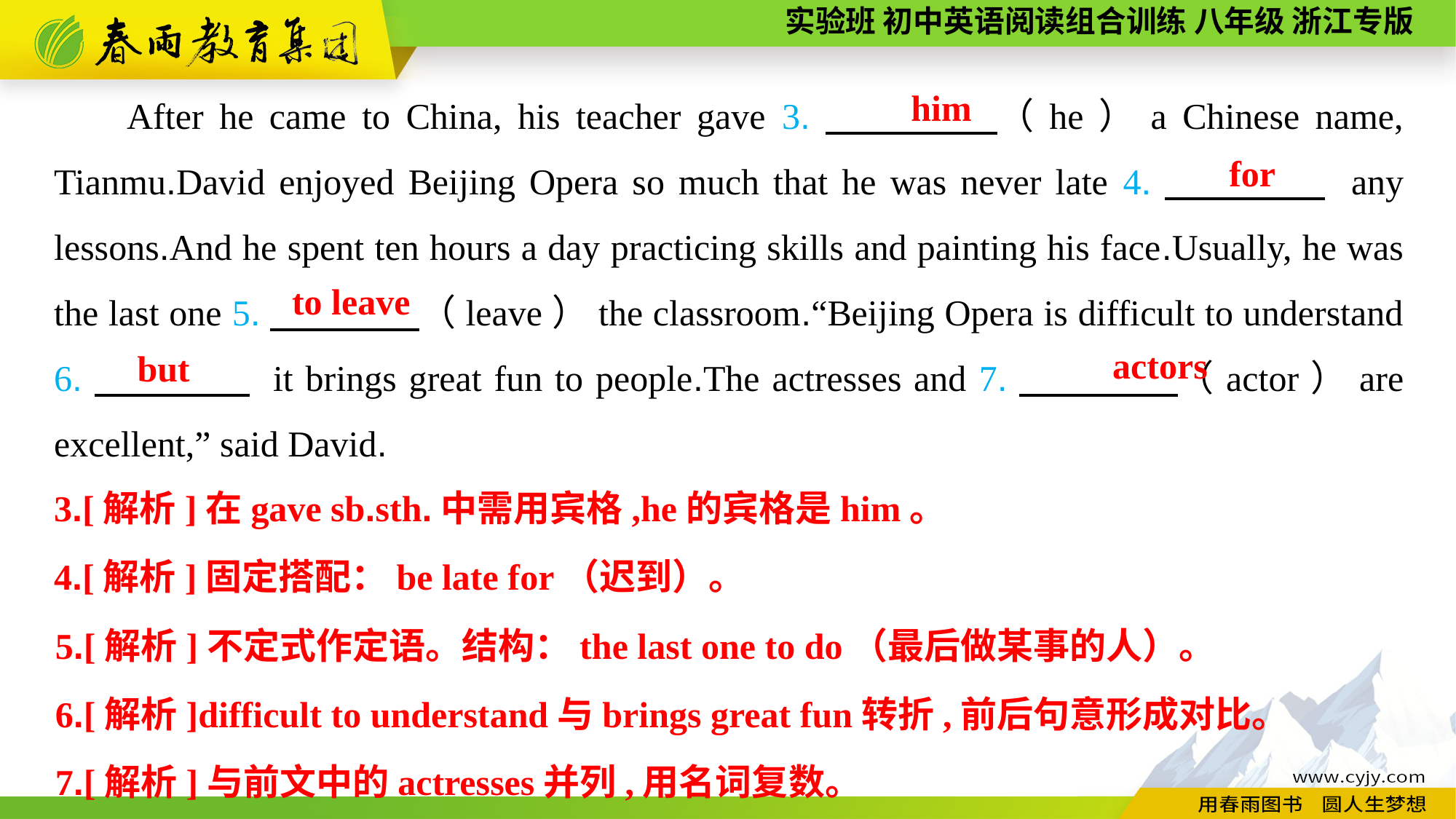

After he came to China, his teacher gave 3.　　　　（he）a Chinese name, Tianmu.David enjoyed Beijing Opera so much that he was never late 4.　　　　 any lessons.And he spent ten hours a day practicing skills and painting his face.Usually, he was the last one 5.　　　　（leave）the classroom.“Beijing Opera is difficult to understand 6.　　　　 it brings great fun to people.The actresses and 7.　　　　（actor）are excellent,” said David.
him
for
to leave
actors
but
3.[解析]在gave sb.sth.中需用宾格,he的宾格是him。
4.[解析]固定搭配：be late for（迟到）。
5.[解析]不定式作定语。结构：the last one to do（最后做某事的人）。
6.[解析]difficult to understand与brings great fun转折,前后句意形成对比。
7.[解析]与前文中的actresses并列,用名词复数。